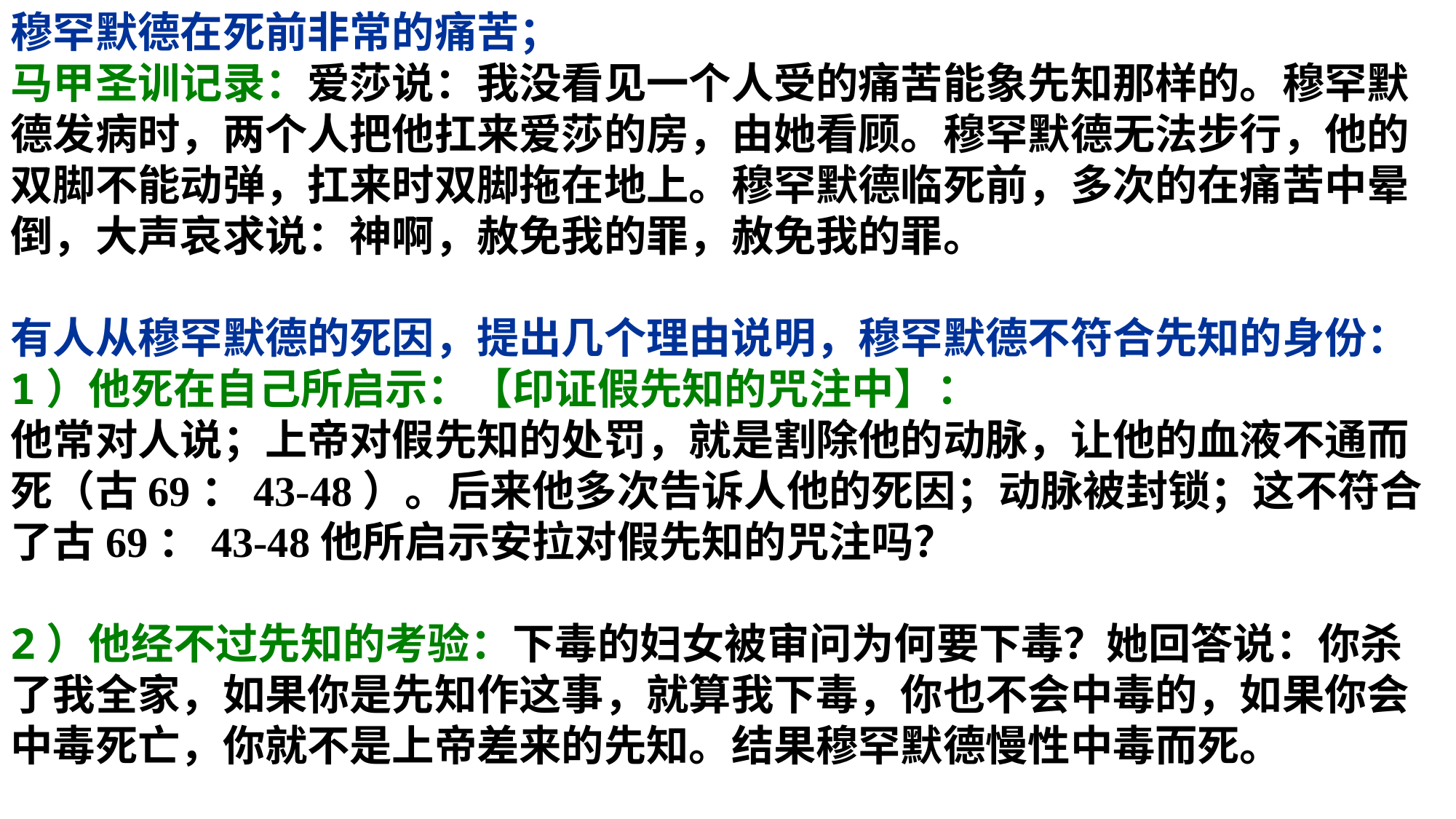

穆罕默德在死前非常的痛苦；
马甲圣训记录：爱莎说：我没看见一个人受的痛苦能象先知那样的。穆罕默德发病时，两个人把他扛来爱莎的房，由她看顾。穆罕默德无法步行，他的双脚不能动弹，扛来时双脚拖在地上。穆罕默德临死前，多次的在痛苦中晕倒，大声哀求说：神啊，赦免我的罪，赦免我的罪。

有人从穆罕默德的死因，提出几个理由说明，穆罕默德不符合先知的身份：
1）他死在自己所启示：【印证假先知的咒注中】：
他常对人说；上帝对假先知的处罚，就是割除他的动脉，让他的血液不通而死（古69：43-48）。后来他多次告诉人他的死因；动脉被封锁；这不符合了古69：43-48他所启示安拉对假先知的咒注吗？

2）他经不过先知的考验：下毒的妇女被审问为何要下毒？她回答说：你杀了我全家，如果你是先知作这事，就算我下毒，你也不会中毒的，如果你会中毒死亡，你就不是上帝差来的先知。结果穆罕默德慢性中毒而死。